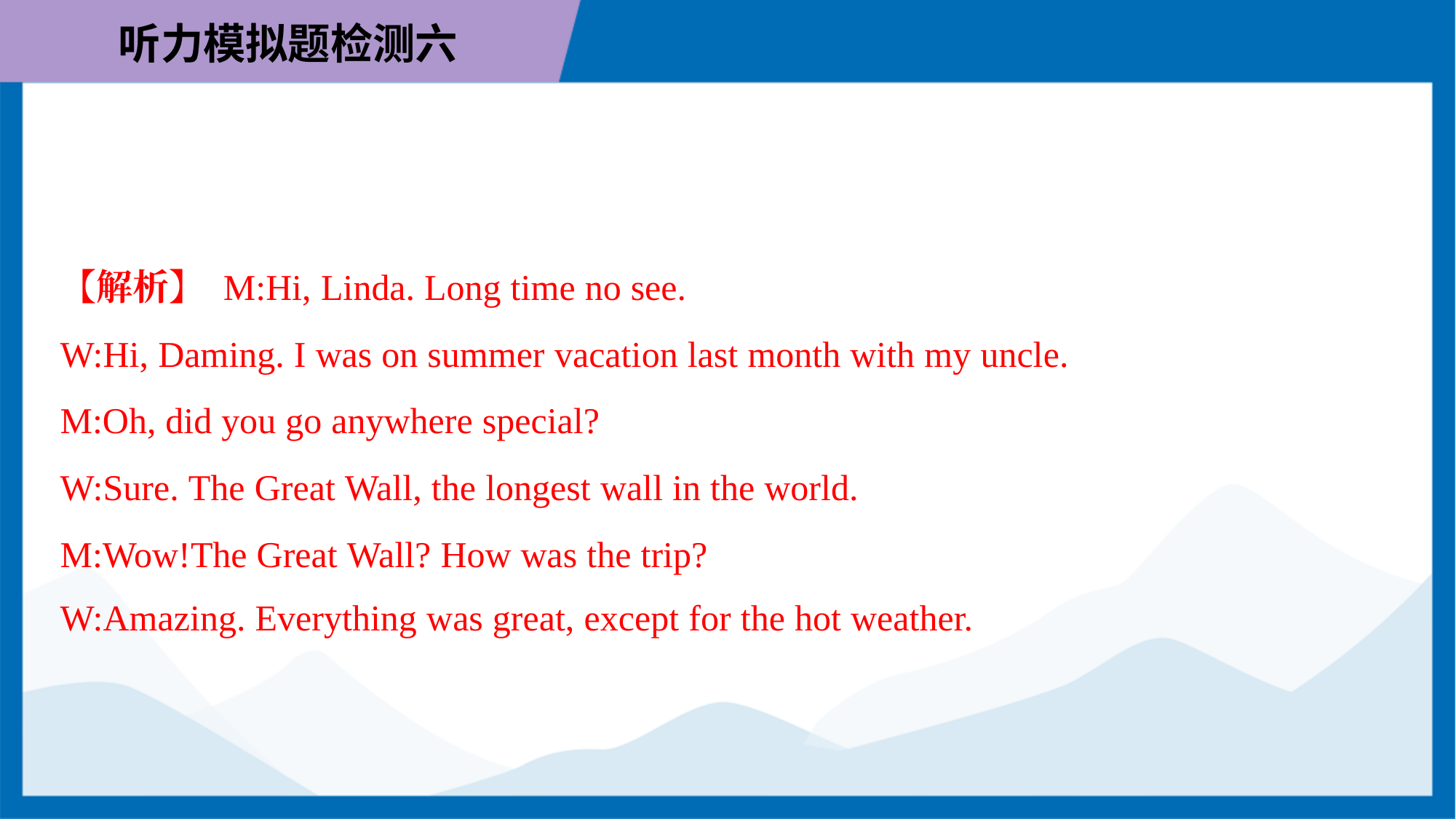

【解析】 M:Hi, Linda. Long time no see.
W:Hi, Daming. I was on summer vacation last month with my uncle.
M:Oh, did you go anywhere special?
W:Sure. The Great Wall, the longest wall in the world.
M:Wow!The Great Wall? How was the trip?
W:Amazing. Everything was great, except for the hot weather.